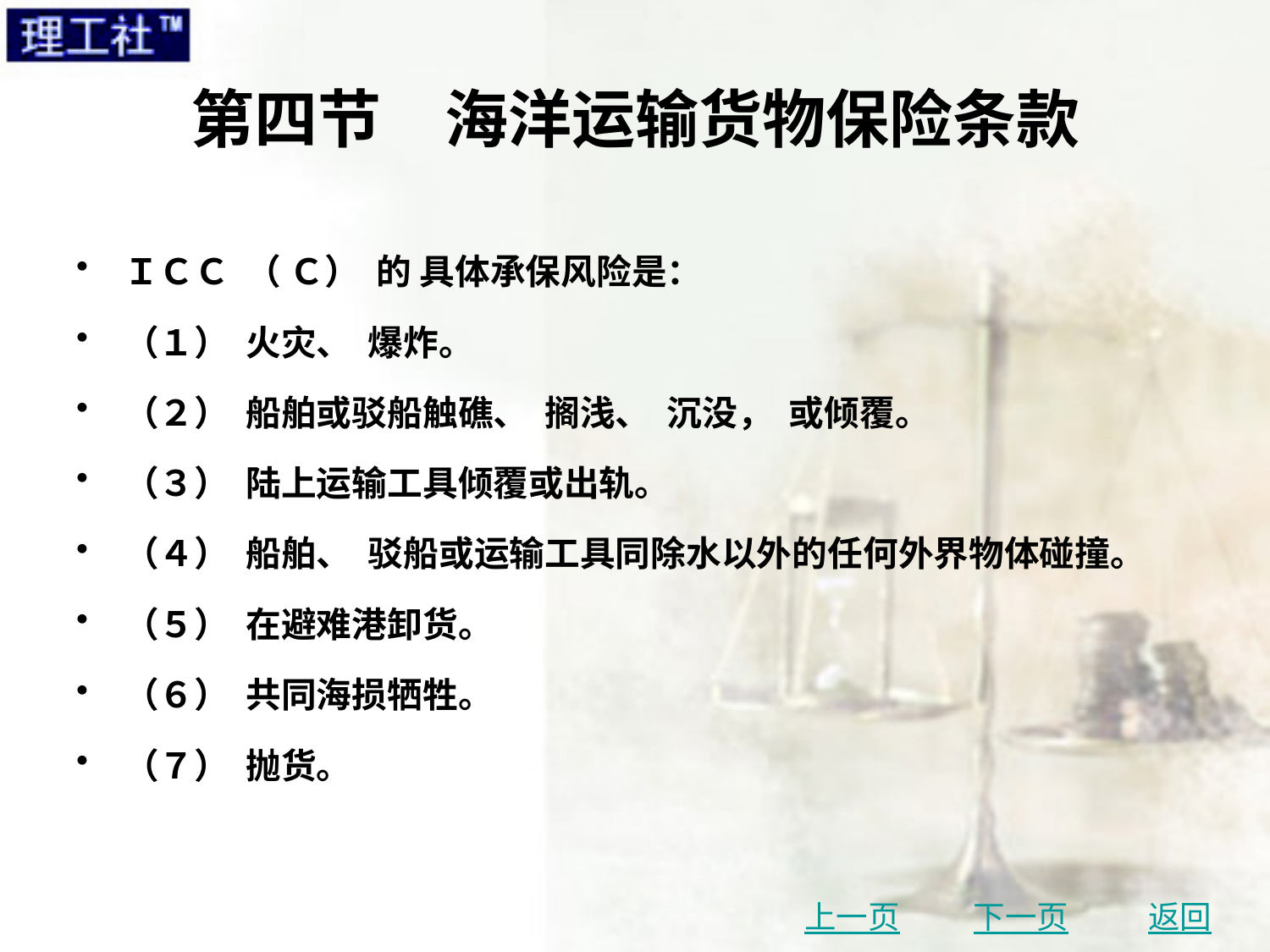

# 第四节　海洋运输货物保险条款
ＩＣＣ  （ Ｃ）  的 具体承保风险是：
（１）  火灾、  爆炸。
（２）  船舶或驳船触礁、  搁浅、  沉没，  或倾覆。
（３）  陆上运输工具倾覆或出轨。
（４）  船舶、  驳船或运输工具同除水以外的任何外界物体碰撞。
（５）  在避难港卸货。
（６）  共同海损牺牲。
（７）  抛货。

上一页
下一页
返回